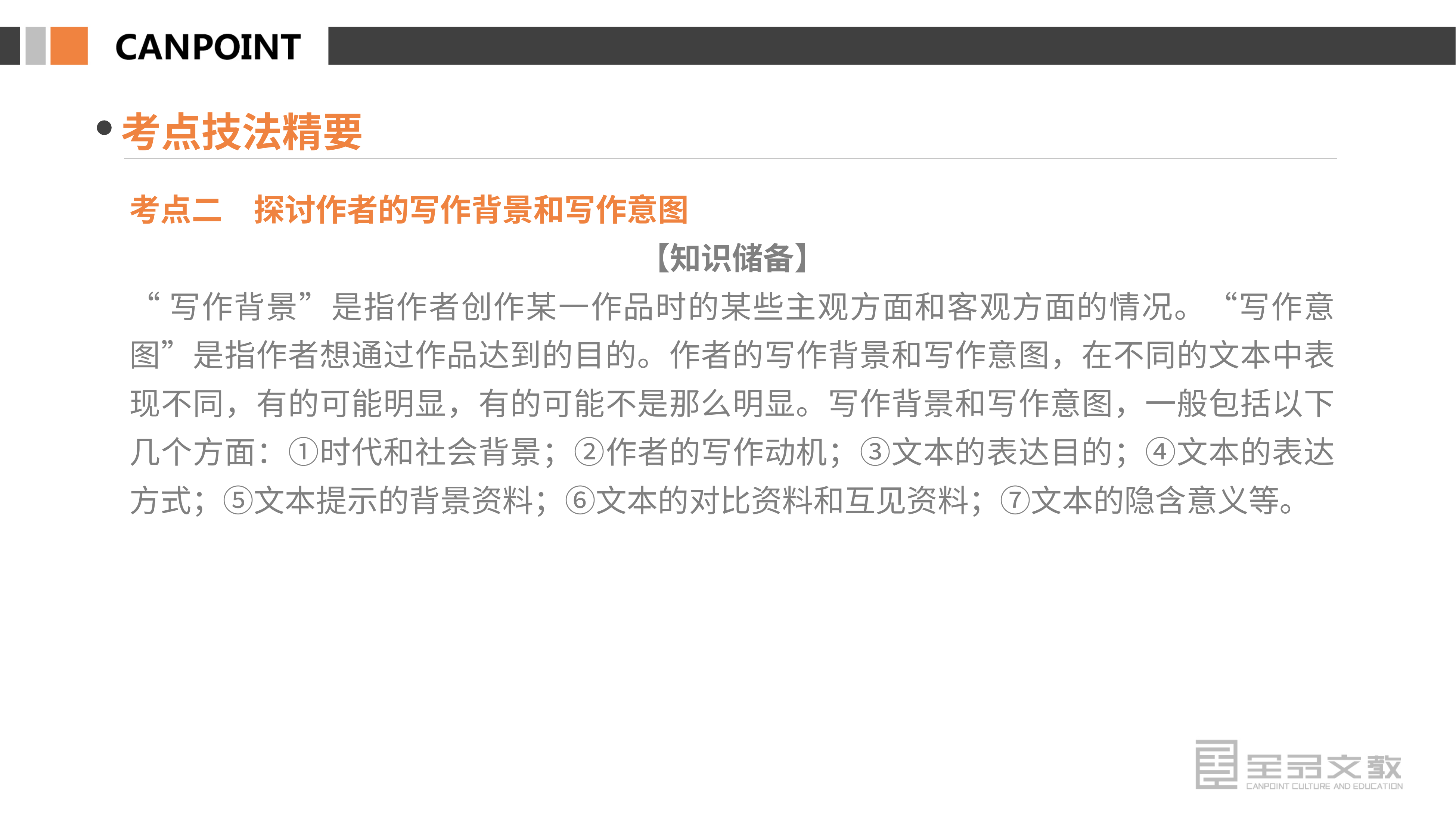

考点技法精要

考点二　探讨作者的写作背景和写作意图
【知识储备】
“写作背景”是指作者创作某一作品时的某些主观方面和客观方面的情况。“写作意图”是指作者想通过作品达到的目的。作者的写作背景和写作意图，在不同的文本中表现不同，有的可能明显，有的可能不是那么明显。写作背景和写作意图，一般包括以下几个方面：①时代和社会背景；②作者的写作动机；③文本的表达目的；④文本的表达方式；⑤文本提示的背景资料；⑥文本的对比资料和互见资料；⑦文本的隐含意义等。